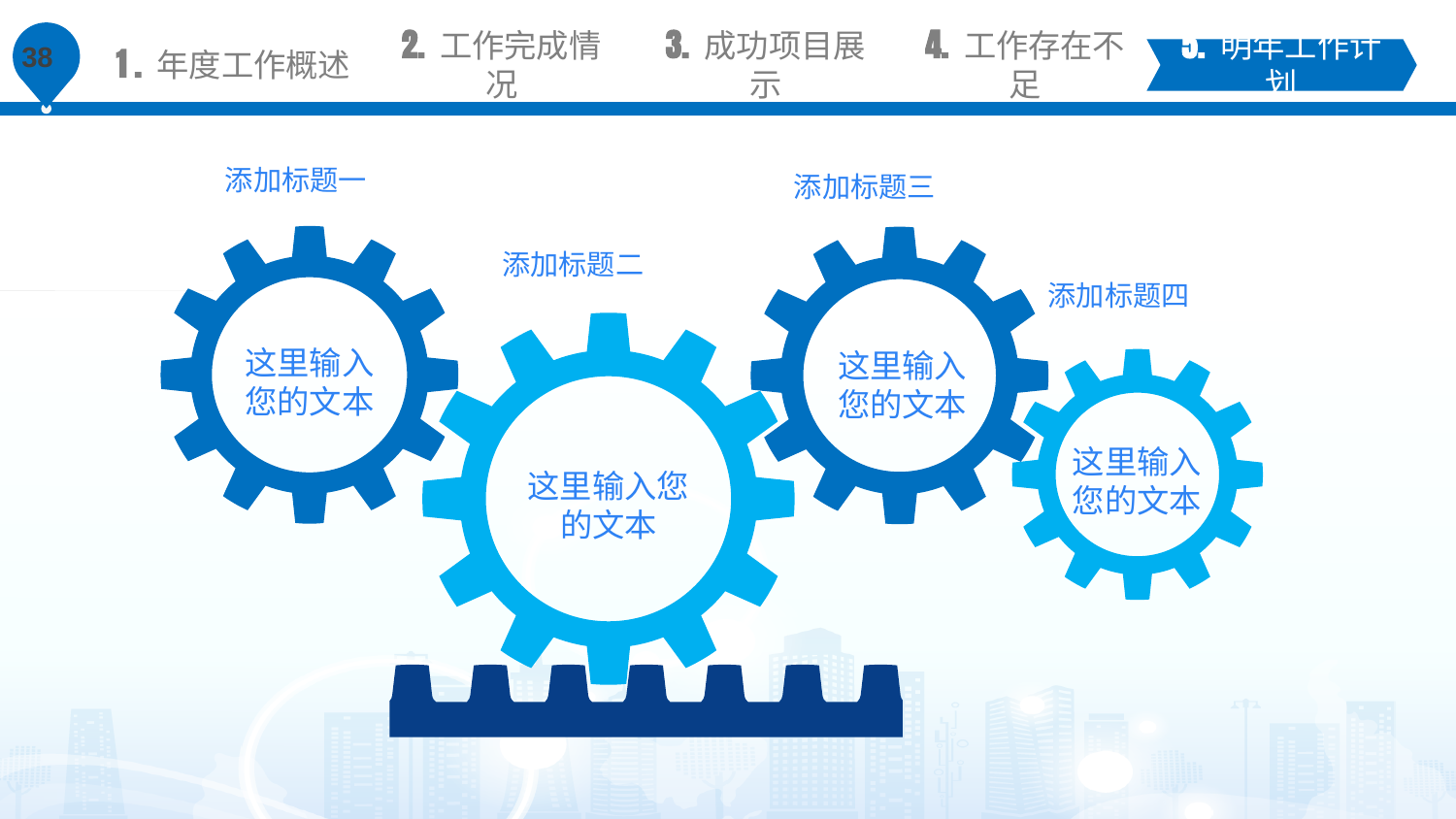

1 . 年度工作概述
2. 工作完成情况
3. 成功项目展示
4. 工作存在不足
5. 明年工作计划
添加标题一
添加标题三

添加标题二
添加标题四

这里输入您的文本
这里输入您的文本

这里输入您的文本
这里输入您的文本